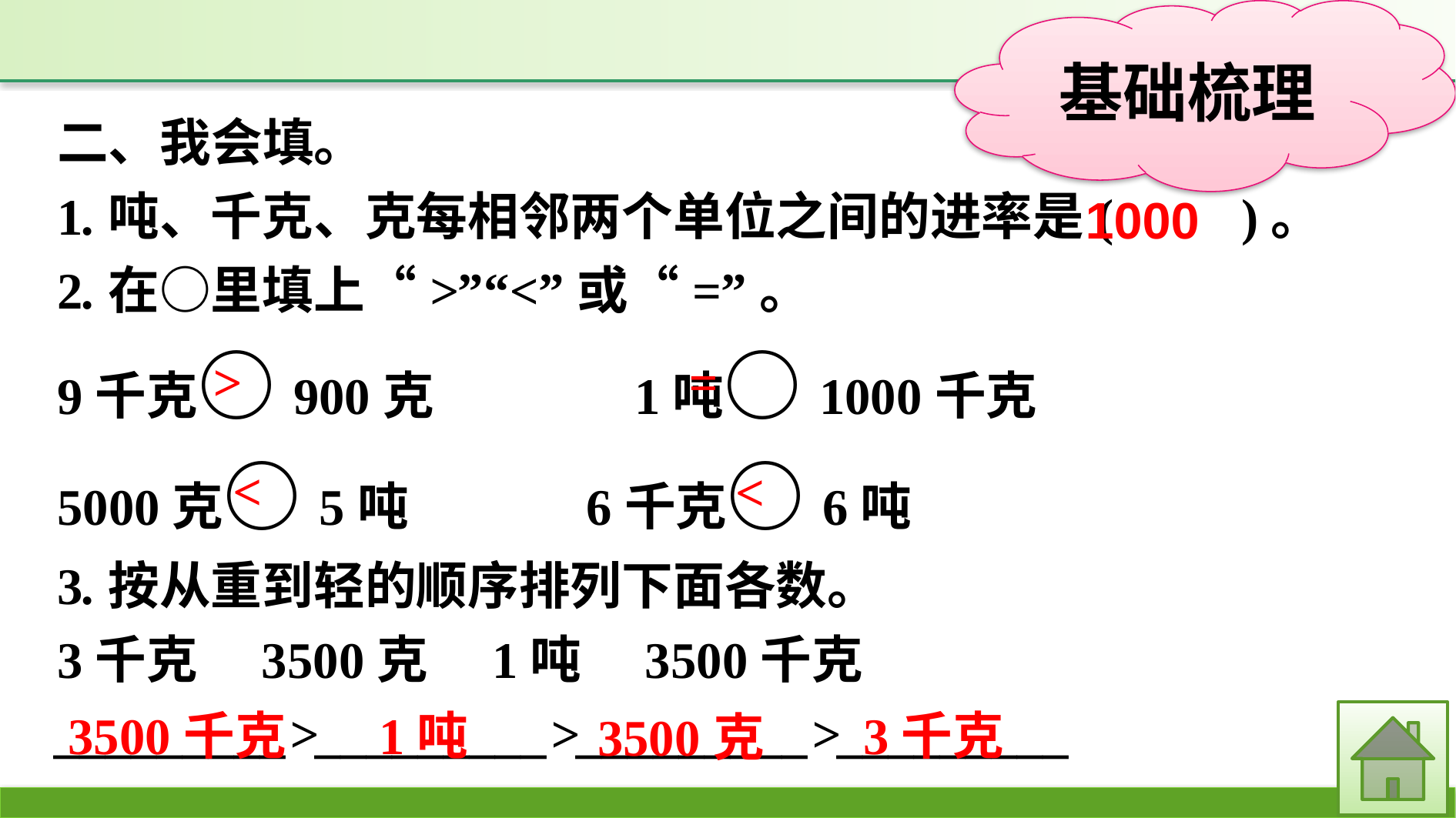

二、我会填。
1.吨、千克、克每相邻两个单位之间的进率是(　　)。
2.在○里填上“>”“<”或“=”。
9千克○900克　		1吨○1000千克
5000克○5吨		6千克○6吨
3.按从重到轻的顺序排列下面各数。
3千克　3500克　1吨　3500千克
_________>_________>_________>_________
1000
=
>
<
<
1吨
3千克
3500千克
3500克